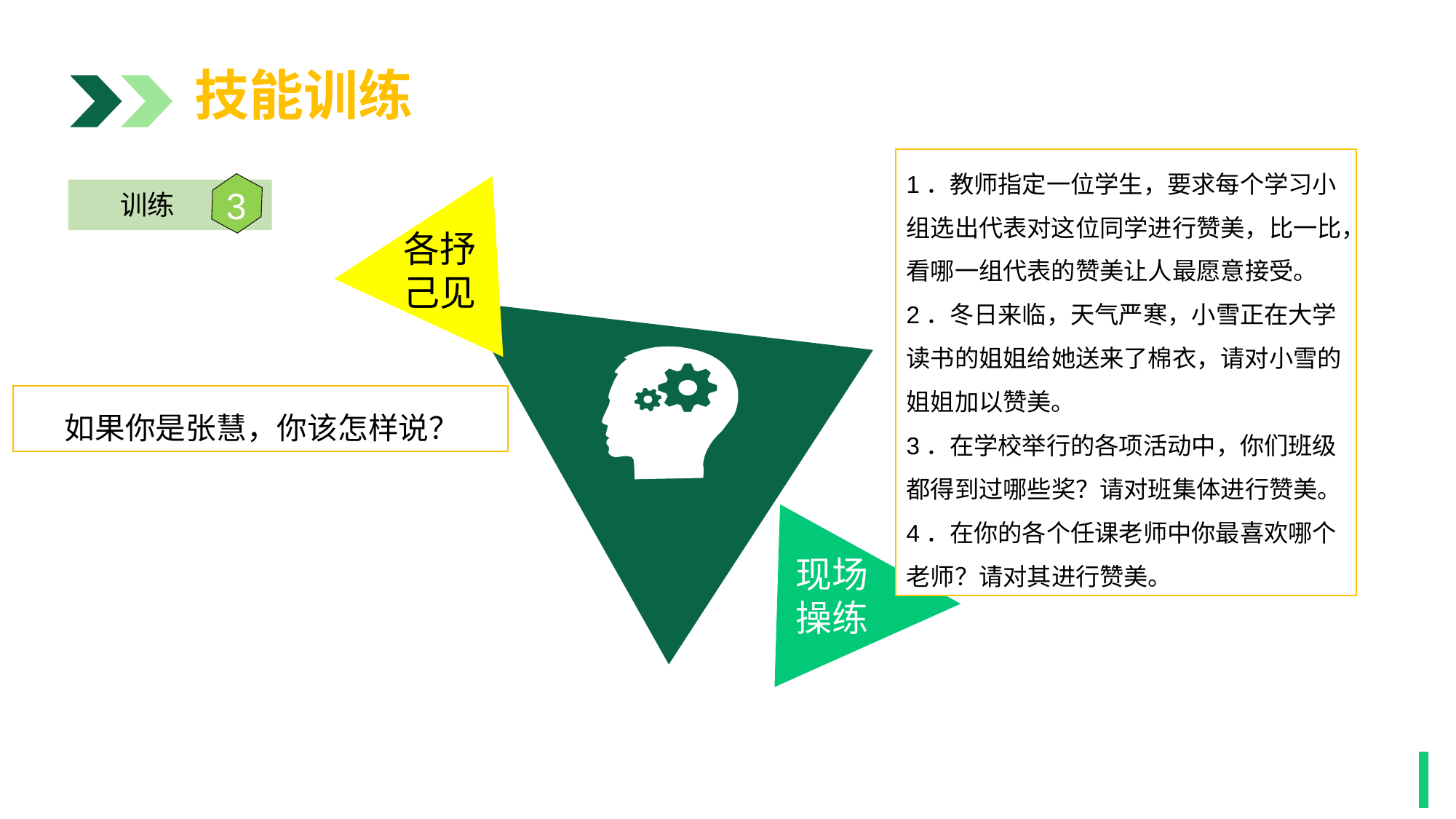

技能训练

1．教师指定一位学生，要求每个学习小组选出代表对这位同学进行赞美，比一比，看哪一组代表的赞美让人最愿意接受。
2．冬日来临，天气严寒，小雪正在大学读书的姐姐给她送来了棉衣，请对小雪的姐姐加以赞美。
3．在学校举行的各项活动中，你们班级都得到过哪些奖？请对班集体进行赞美。
4．在你的各个任课老师中你最喜欢哪个老师？请对其进行赞美。

各抒
己见
3

训练

     如果你是张慧，你该怎样说？

现场
操练
9